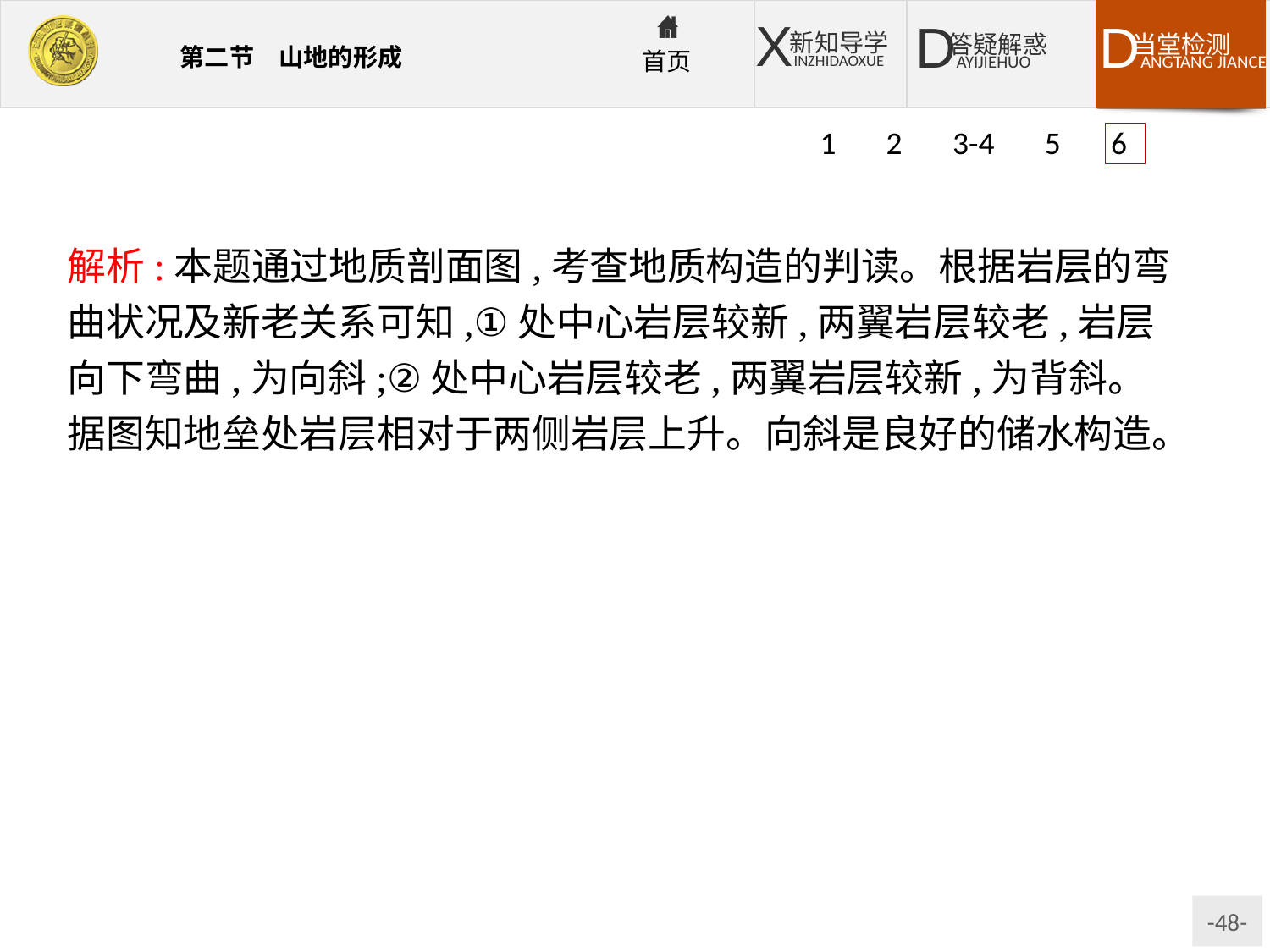

1       2       3-4       5       6

解析:本题通过地质剖面图,考查地质构造的判读。根据岩层的弯曲状况及新老关系可知,①处中心岩层较新,两翼岩层较老,岩层向下弯曲,为向斜;②处中心岩层较老,两翼岩层较新,为背斜。据图知地垒处岩层相对于两侧岩层上升。向斜是良好的储水构造。
答案:(1)②　山岭　①　谷地或盆地
(2)中间岩层老,两翼岩层新　背斜顶部受张力作用,岩石较破碎,易被侵蚀而形成谷地;向斜槽部受挤压作用,岩石坚硬而不易被侵蚀,形成山岭。
(3)绘图略。
(4)C
(5)①　该处为向斜构造,在此处打井能打到向斜槽部,地下水容易汇聚